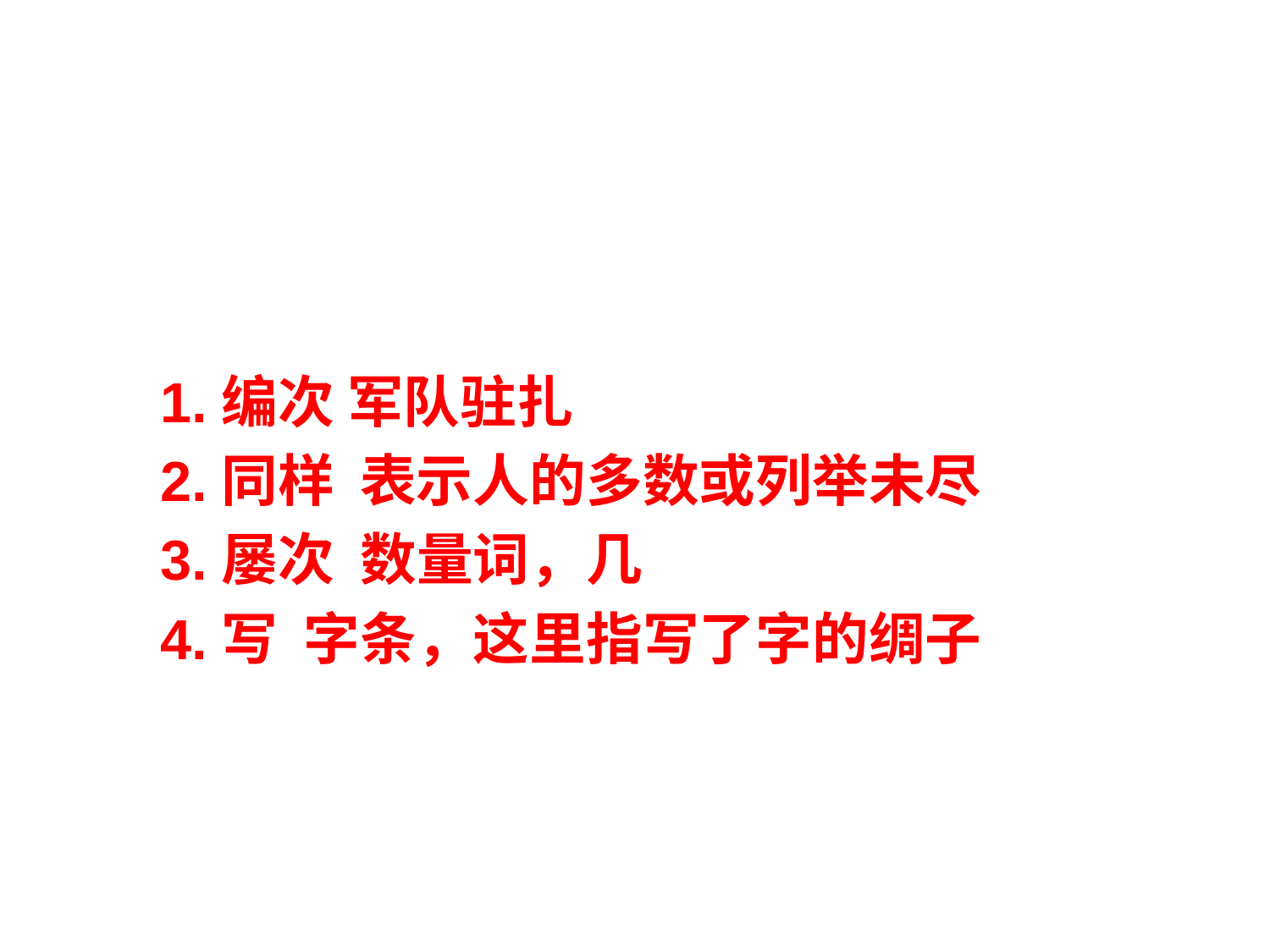

1.编次 军队驻扎
2.同样  表示人的多数或列举未尽
3.屡次  数量词，几
4.写  字条，这里指写了字的绸子